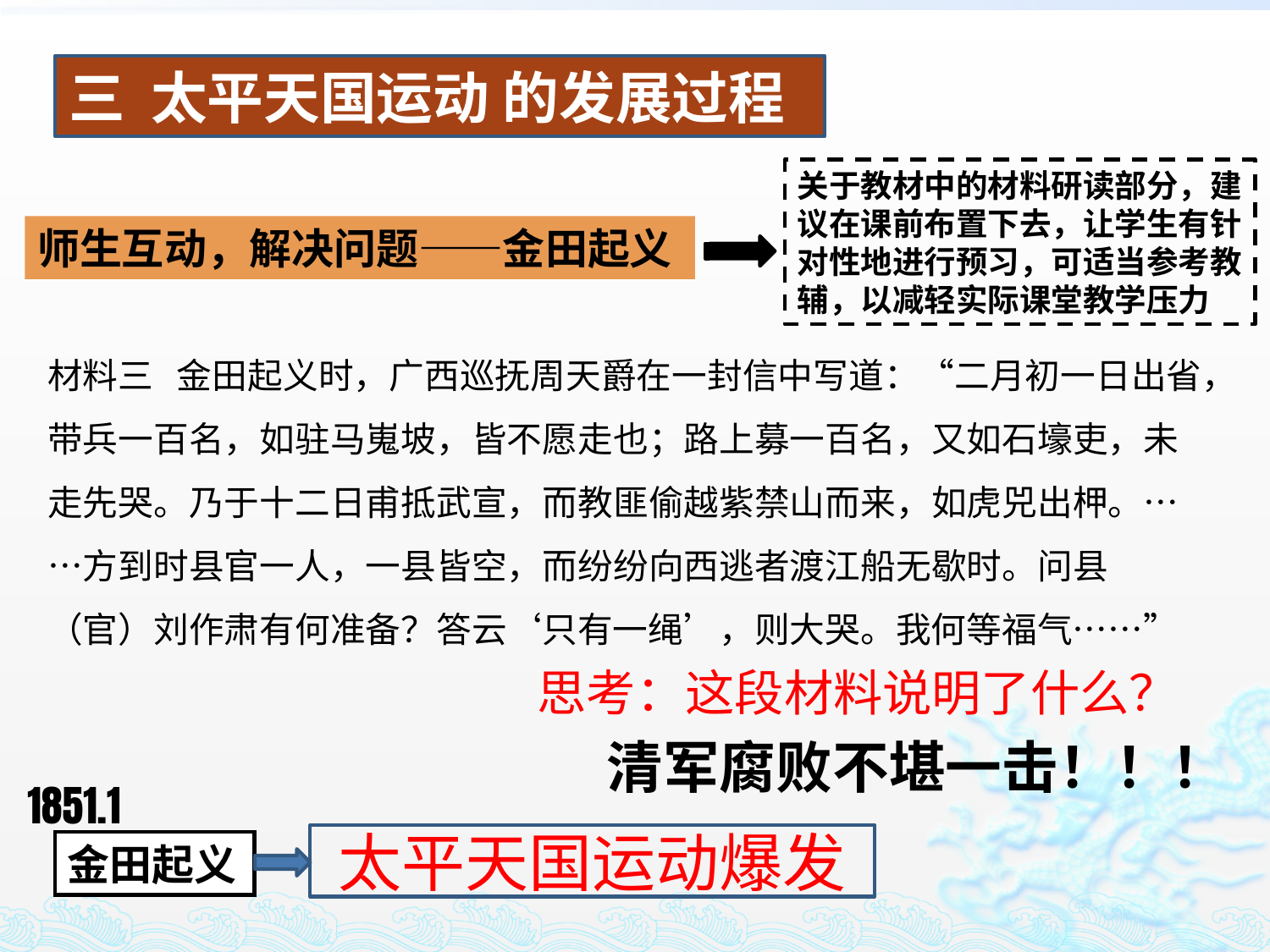

三  太平天国运动 的发展过程
关于教材中的材料研读部分，建议在课前布置下去，让学生有针对性地进行预习，可适当参考教辅，以减轻实际课堂教学压力
师生互动，解决问题——金田起义

材料三   金田起义时，广西巡抚周天爵在一封信中写道：“二月初一日出省，带兵一百名，如驻马嵬坡，皆不愿走也；路上募一百名，又如石壕吏，未走先哭。乃于十二日甫抵武宣，而教匪偷越紫禁山而来，如虎兕出柙。……方到时县官一人，一县皆空，而纷纷向西逃者渡江船无歇时。问县（官）刘作肃有何准备？答云‘只有一绳’，则大哭。我何等福气……”
思考：这段材料说明了什么？
清军腐败不堪一击！！！
1851.1
太平天国运动爆发
金田起义